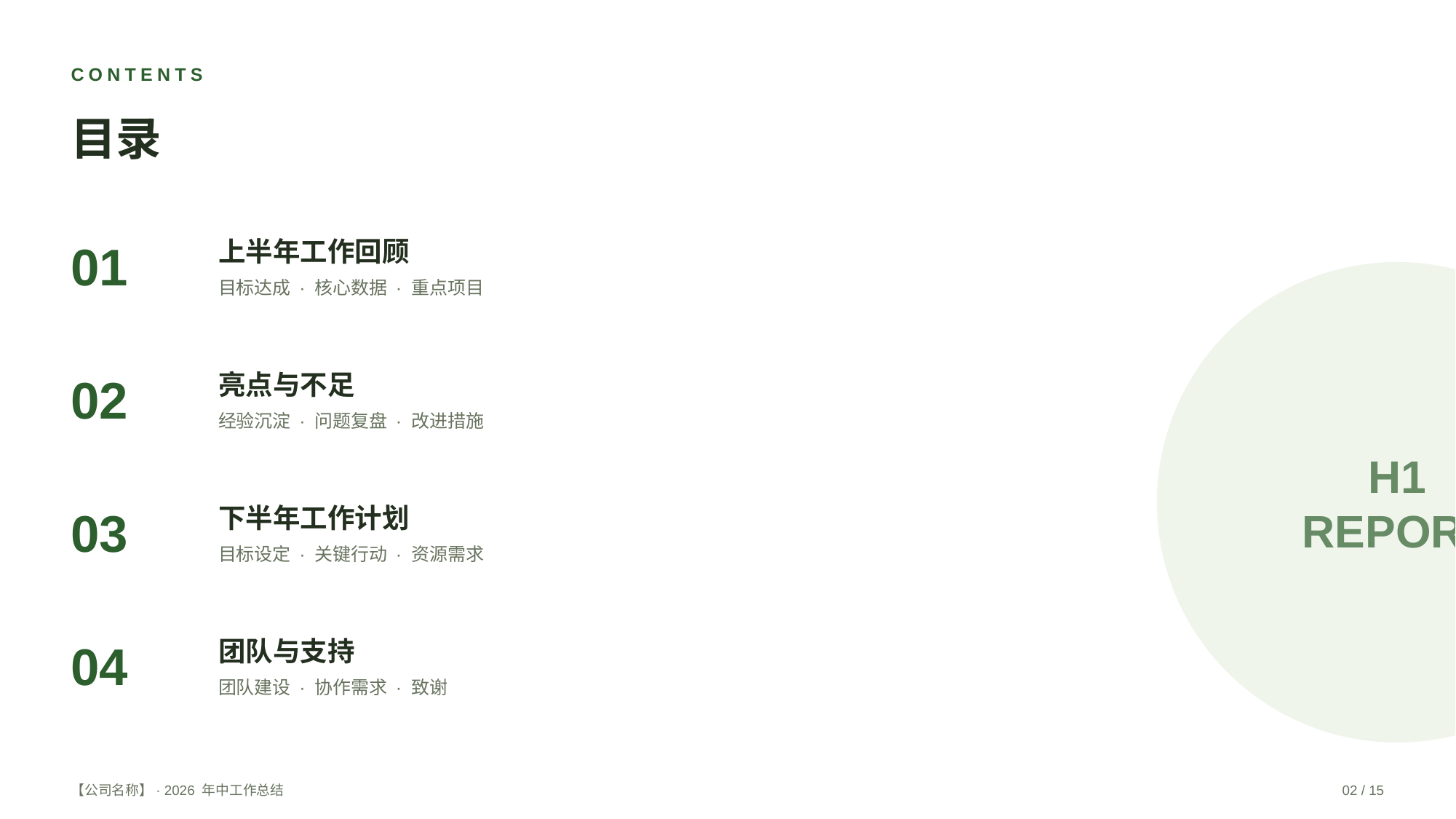

CONTENTS
目录
上半年工作回顾
目标达成 · 核心数据 · 重点项目
01

亮点与不足
经验沉淀 · 问题复盘 · 改进措施
02
H1
REPORT
下半年工作计划
目标设定 · 关键行动 · 资源需求
03
团队与支持
团队建设 · 协作需求 · 致谢
04
【公司名称】· 2026 年中工作总结
02 / 15